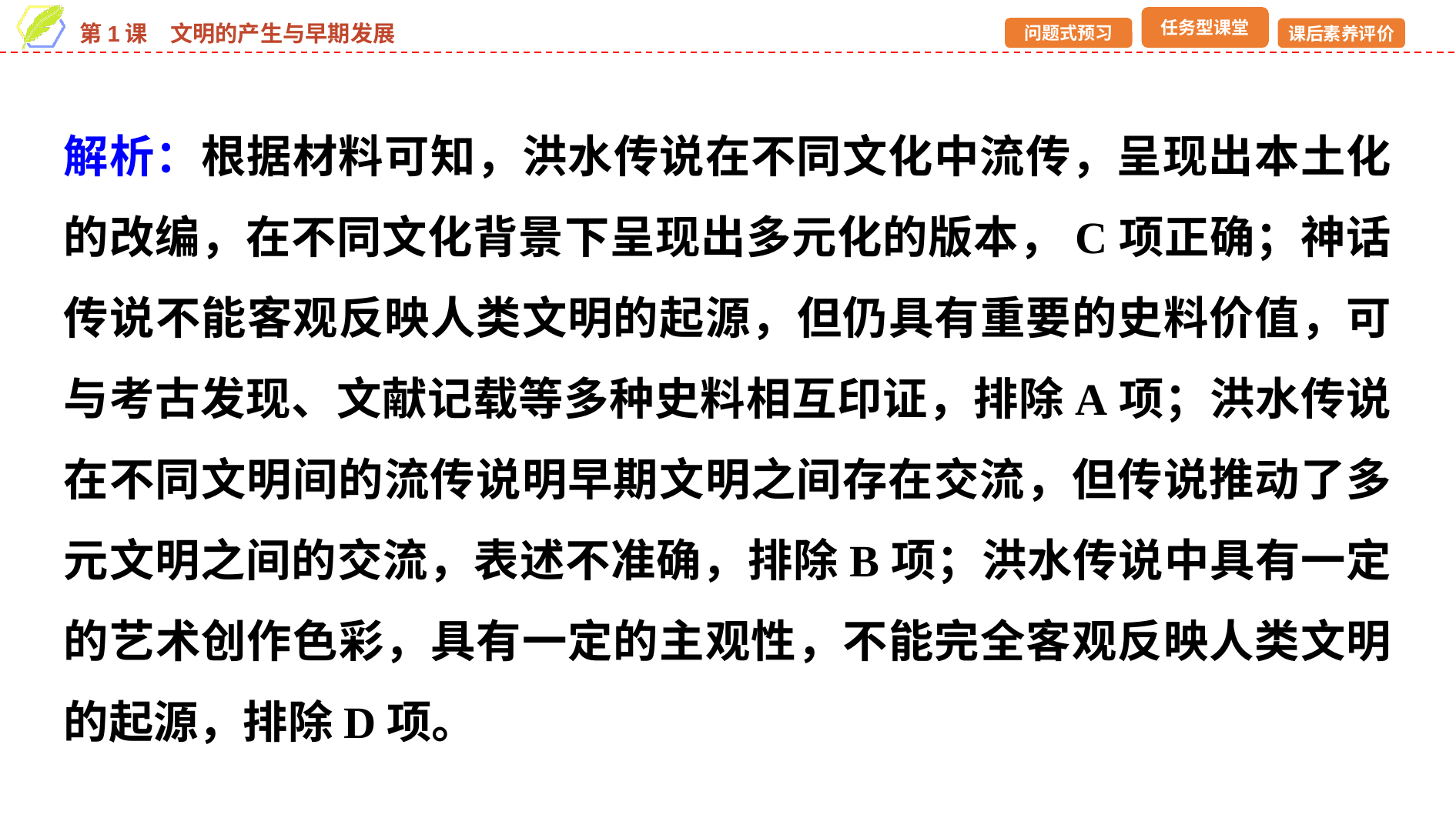

解析：根据材料可知，洪水传说在不同文化中流传，呈现出本土化的改编，在不同文化背景下呈现出多元化的版本，C项正确；神话传说不能客观反映人类文明的起源，但仍具有重要的史料价值，可与考古发现、文献记载等多种史料相互印证，排除A项；洪水传说在不同文明间的流传说明早期文明之间存在交流，但传说推动了多元文明之间的交流，表述不准确，排除B项；洪水传说中具有一定的艺术创作色彩，具有一定的主观性，不能完全客观反映人类文明的起源，排除D项。